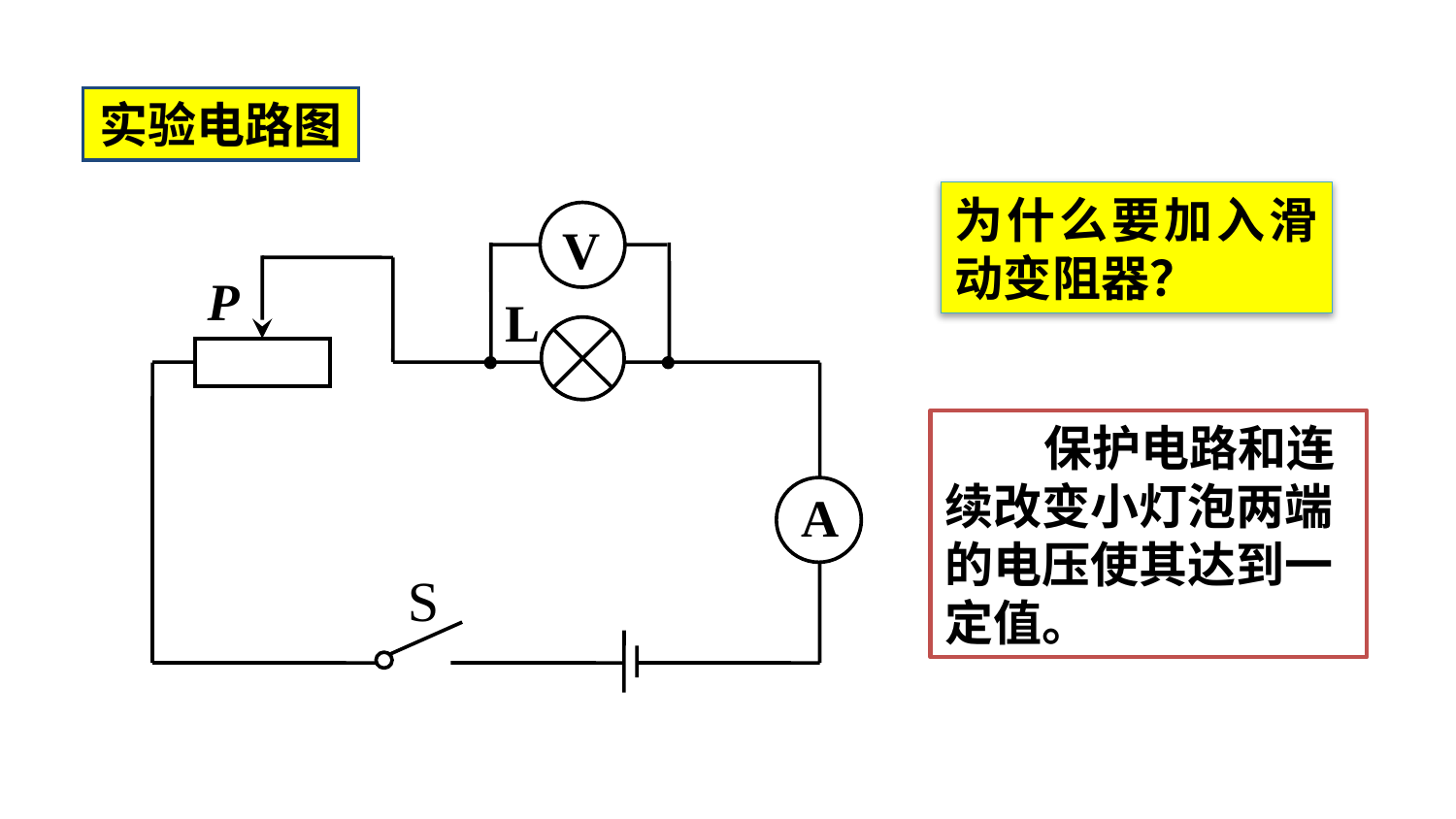

实验电路图
为什么要加入滑动变阻器？

V

P
L

A

S

        保护电路和连续改变小灯泡两端的电压使其达到一定值。